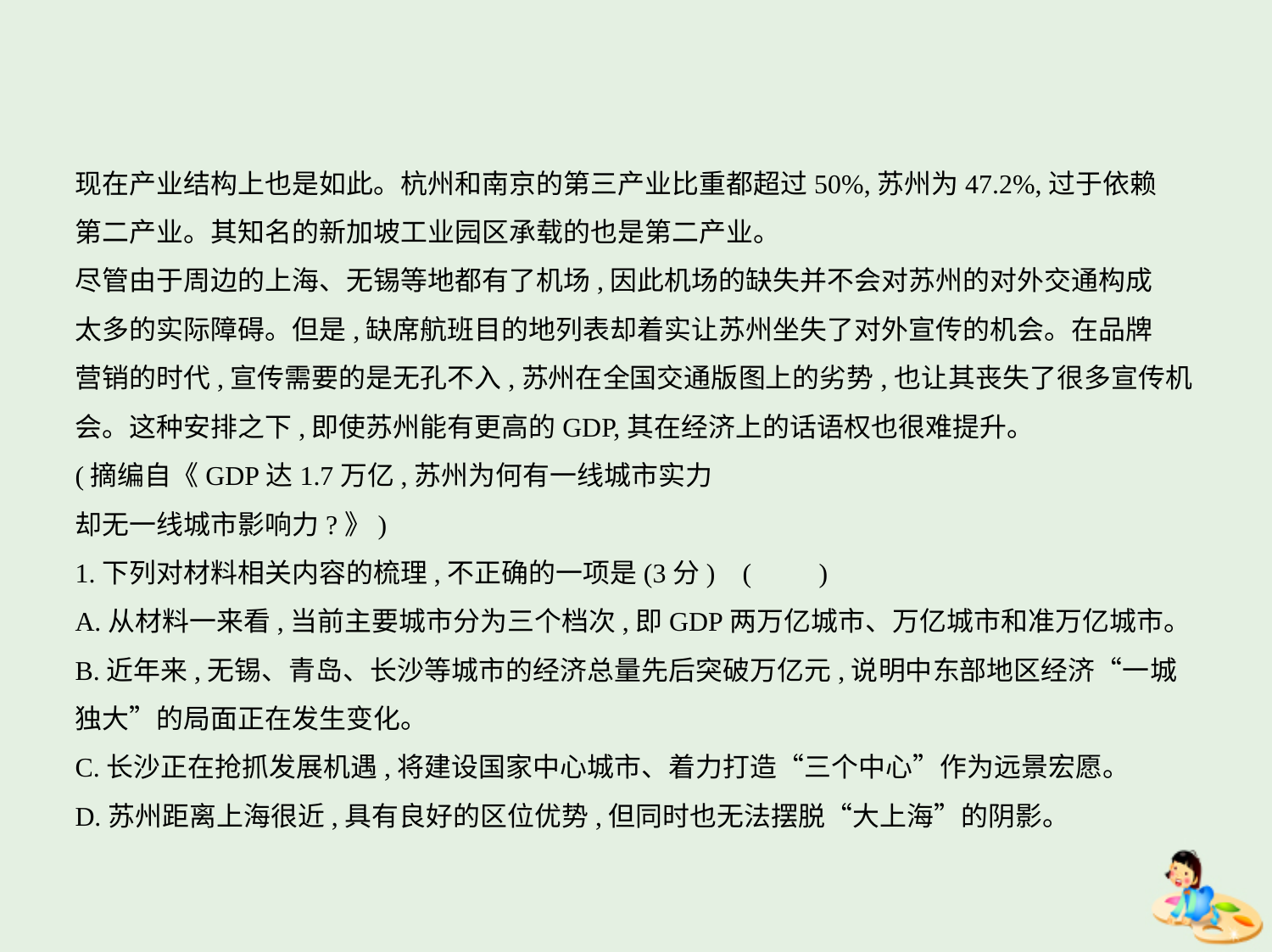

现在产业结构上也是如此。杭州和南京的第三产业比重都超过50%,苏州为47.2%,过于依赖
第二产业。其知名的新加坡工业园区承载的也是第二产业。
尽管由于周边的上海、无锡等地都有了机场,因此机场的缺失并不会对苏州的对外交通构成
太多的实际障碍。但是,缺席航班目的地列表却着实让苏州坐失了对外宣传的机会。在品牌
营销的时代,宣传需要的是无孔不入,苏州在全国交通版图上的劣势,也让其丧失了很多宣传机
会。这种安排之下,即使苏州能有更高的GDP,其在经济上的话语权也很难提升。
(摘编自《GDP达1.7万亿,苏州为何有一线城市实力
却无一线城市影响力?》)
1.下列对材料相关内容的梳理,不正确的一项是(3分) (　　)
A.从材料一来看,当前主要城市分为三个档次,即GDP两万亿城市、万亿城市和准万亿城市。
B.近年来,无锡、青岛、长沙等城市的经济总量先后突破万亿元,说明中东部地区经济“一城
独大”的局面正在发生变化。
C.长沙正在抢抓发展机遇,将建设国家中心城市、着力打造“三个中心”作为远景宏愿。
D.苏州距离上海很近,具有良好的区位优势,但同时也无法摆脱“大上海”的阴影。